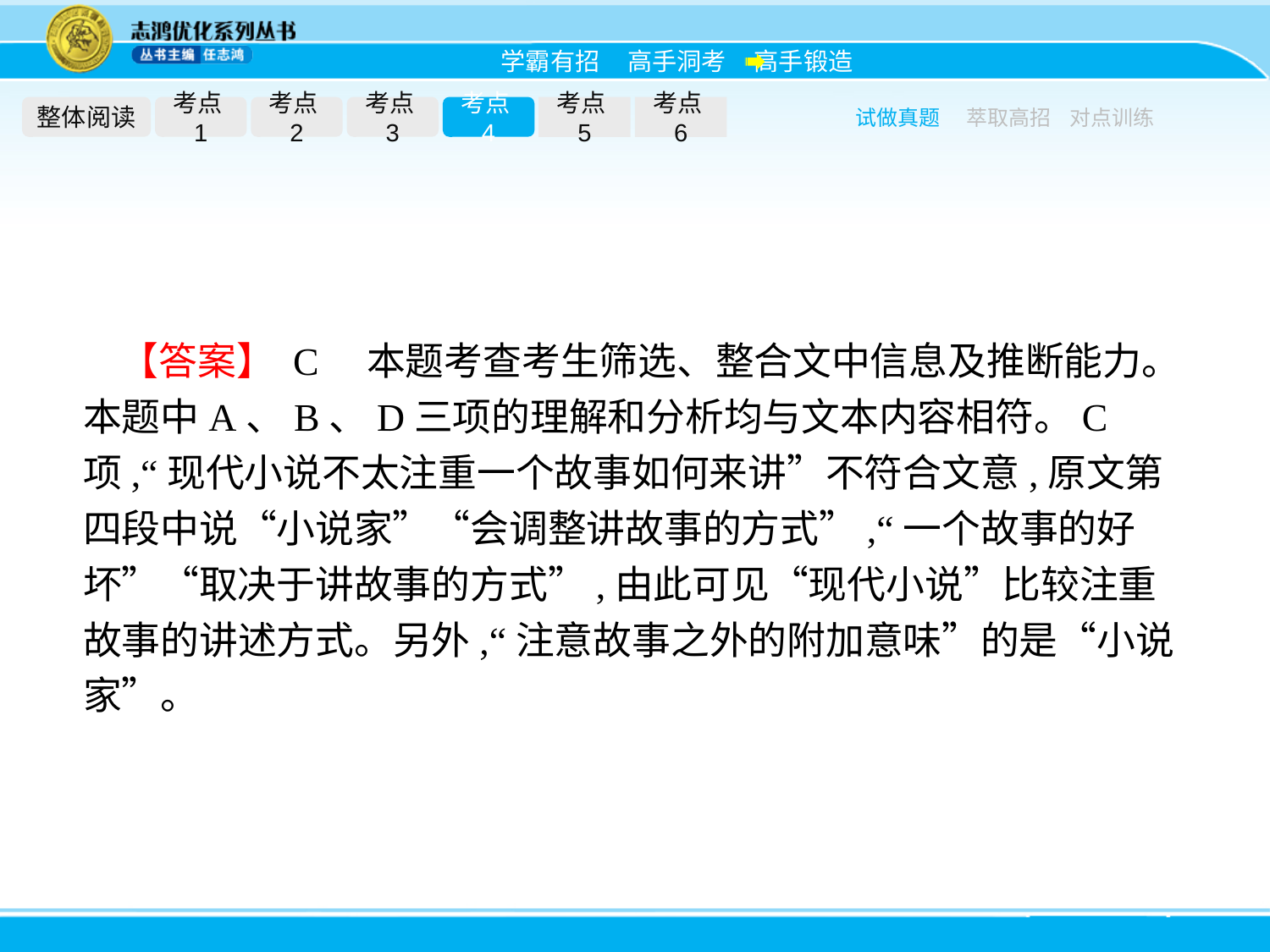

整体阅读
考点1
考点2
考点3
考点4
考点5
考点6
试做真题
萃取高招
对点训练
【答案】 C　本题考查考生筛选、整合文中信息及推断能力。本题中A、B、D三项的理解和分析均与文本内容相符。C项,“现代小说不太注重一个故事如何来讲”不符合文意,原文第四段中说“小说家”“会调整讲故事的方式”,“一个故事的好坏”“取决于讲故事的方式”,由此可见“现代小说”比较注重故事的讲述方式。另外,“注意故事之外的附加意味”的是“小说家”。